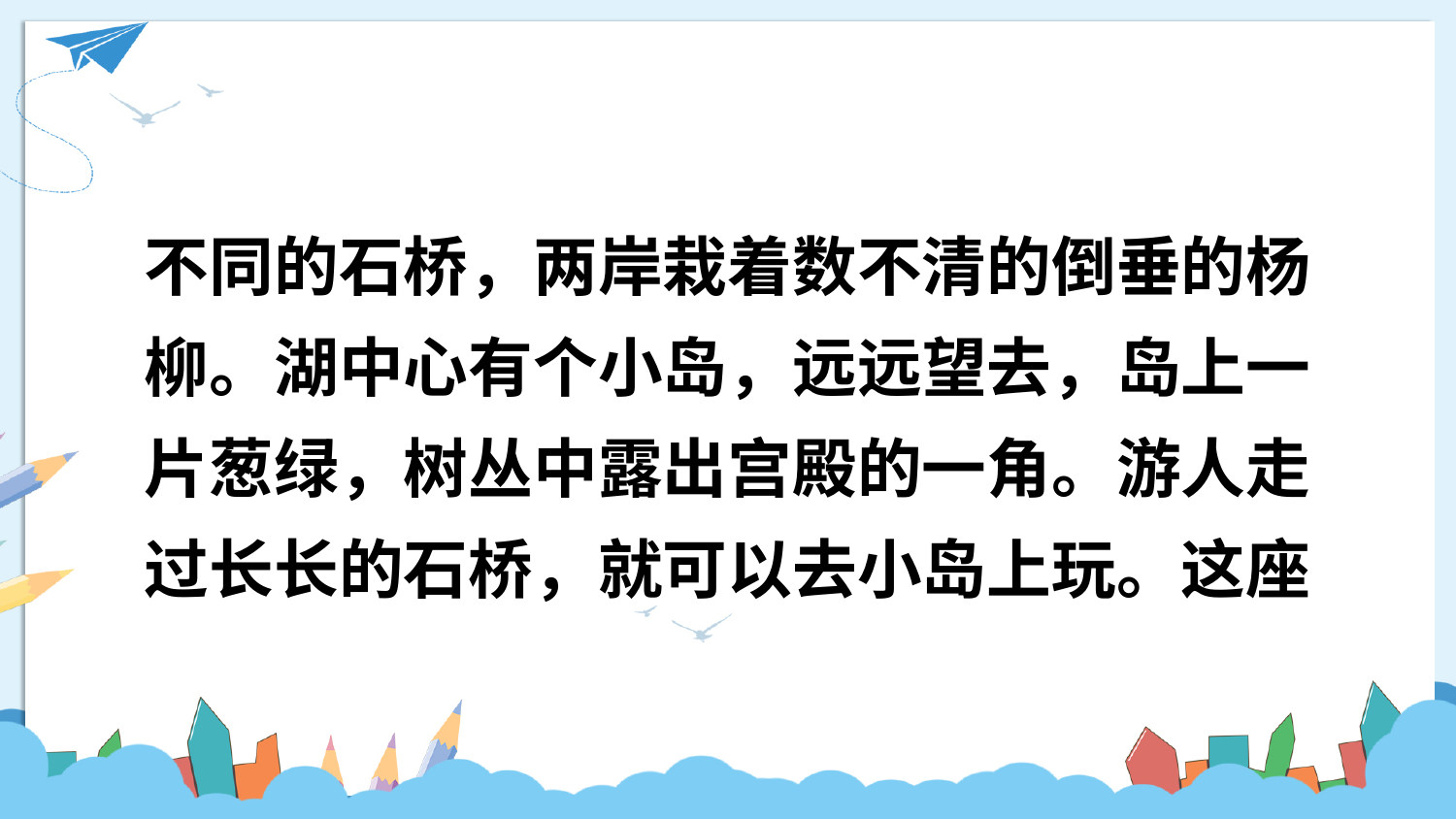

不同的石桥，两岸栽着数不清的倒垂的杨柳。湖中心有个小岛，远远望去，岛上一片葱绿，树丛中露出宫殿的一角。游人走过长长的石桥，就可以去小岛上玩。这座